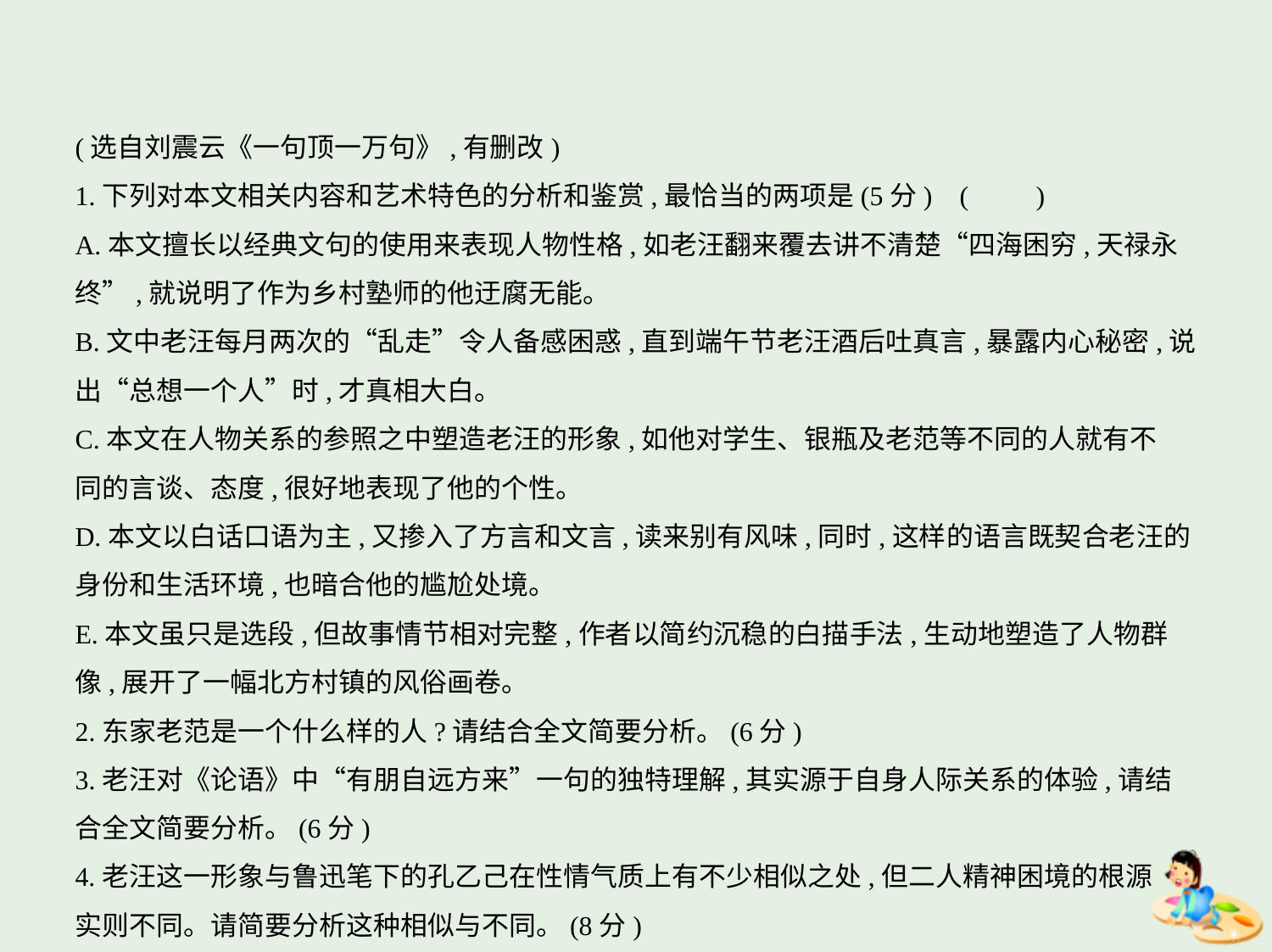

(选自刘震云《一句顶一万句》,有删改)
1.下列对本文相关内容和艺术特色的分析和鉴赏,最恰当的两项是(5分) (　　)
A.本文擅长以经典文句的使用来表现人物性格,如老汪翻来覆去讲不清楚“四海困穷,天禄永
终”,就说明了作为乡村塾师的他迂腐无能。
B.文中老汪每月两次的“乱走”令人备感困惑,直到端午节老汪酒后吐真言,暴露内心秘密,说
出“总想一个人”时,才真相大白。
C.本文在人物关系的参照之中塑造老汪的形象,如他对学生、银瓶及老范等不同的人就有不
同的言谈、态度,很好地表现了他的个性。
D.本文以白话口语为主,又掺入了方言和文言,读来别有风味,同时,这样的语言既契合老汪的
身份和生活环境,也暗合他的尴尬处境。
E.本文虽只是选段,但故事情节相对完整,作者以简约沉稳的白描手法,生动地塑造了人物群
像,展开了一幅北方村镇的风俗画卷。
2.东家老范是一个什么样的人?请结合全文简要分析。(6分)
3.老汪对《论语》中“有朋自远方来”一句的独特理解,其实源于自身人际关系的体验,请结
合全文简要分析。(6分)
4.老汪这一形象与鲁迅笔下的孔乙己在性情气质上有不少相似之处,但二人精神困境的根源
实则不同。请简要分析这种相似与不同。(8分)